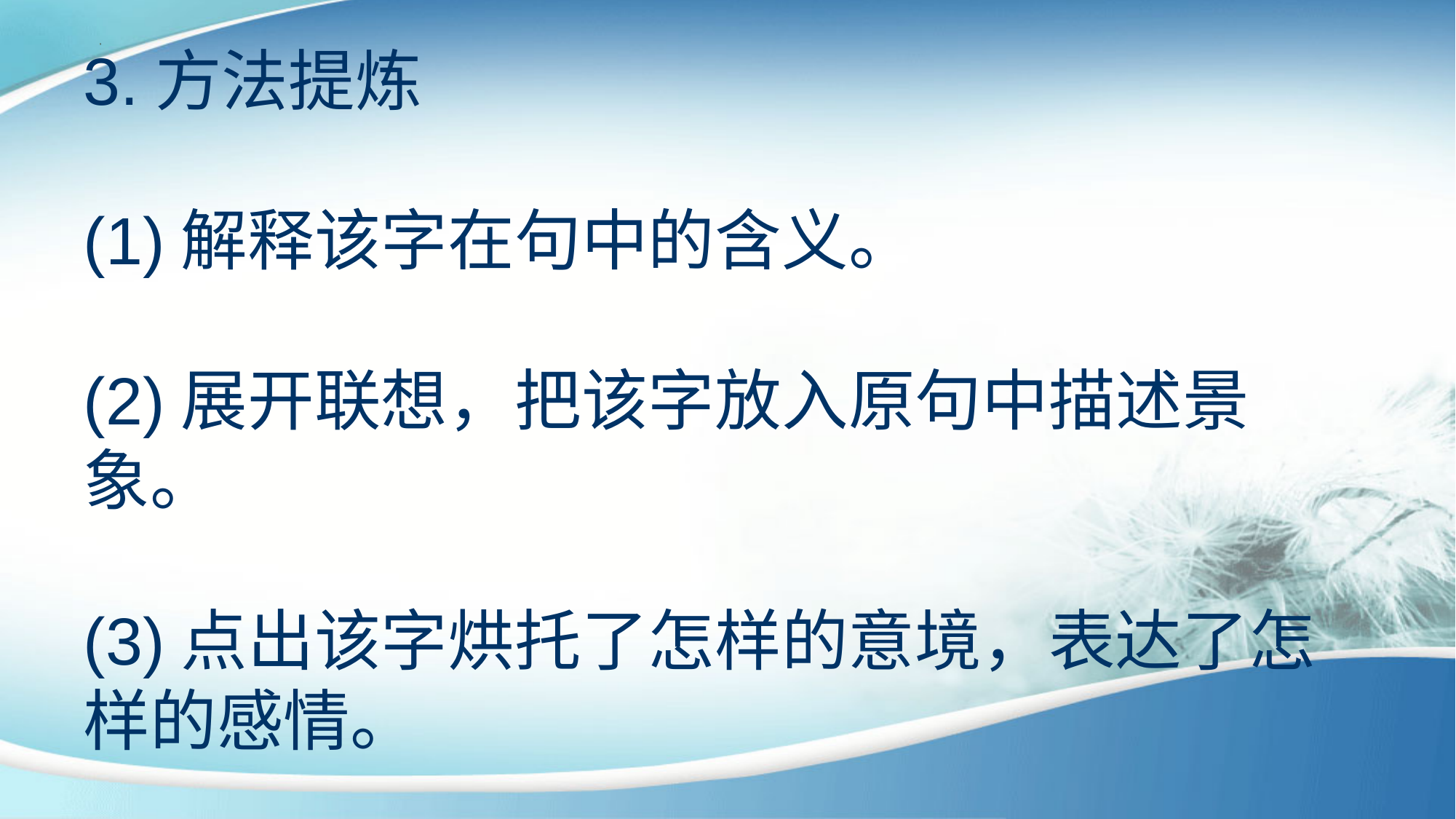

3.方法提炼
(1)解释该字在句中的含义。
(2)展开联想，把该字放入原句中描述景象。
(3)点出该字烘托了怎样的意境，表达了怎样的感情。